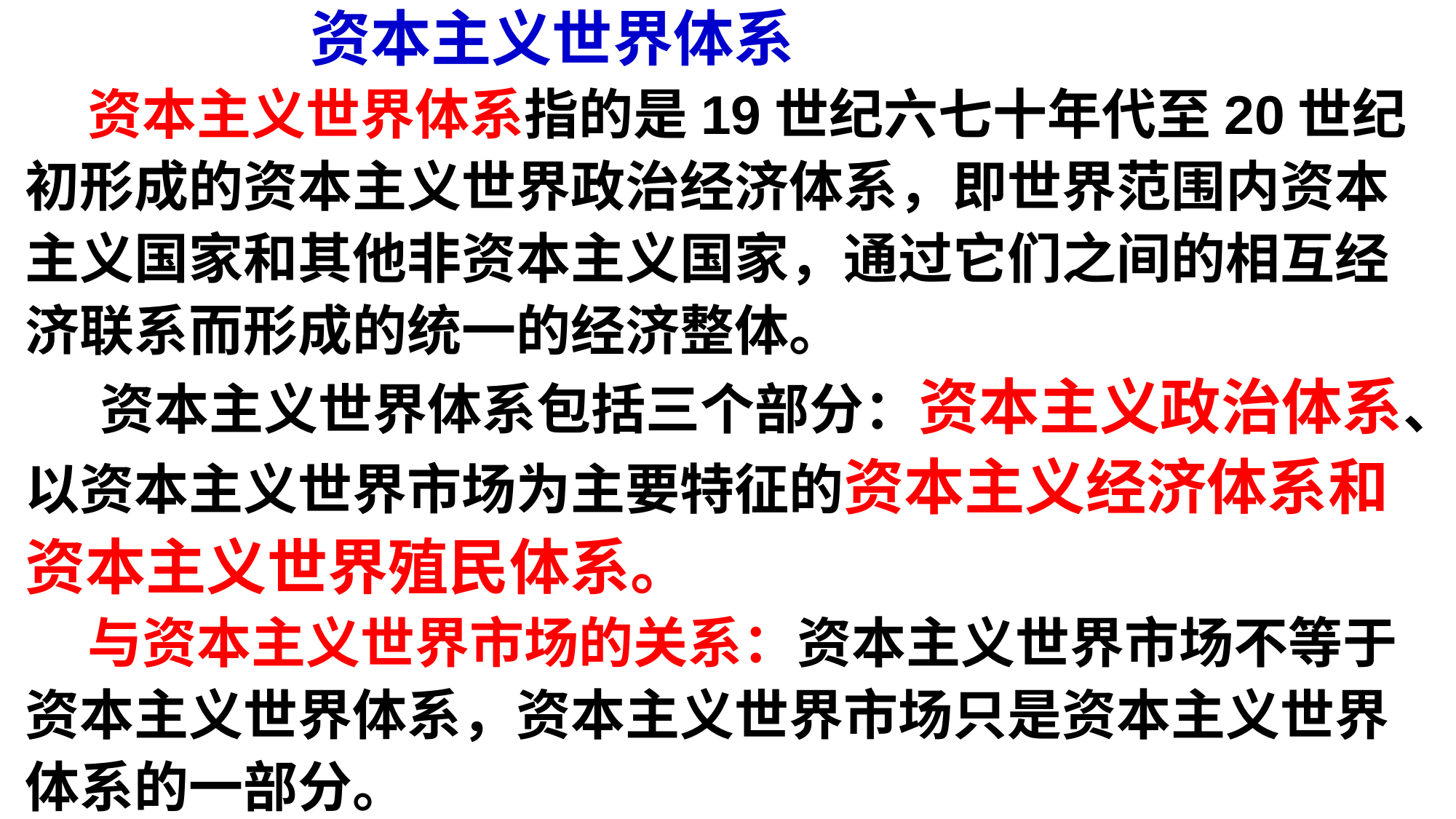

资本主义世界体系
    资本主义世界体系指的是19世纪六七十年代至20世纪初形成的资本主义世界政治经济体系，即世界范围内资本主义国家和其他非资本主义国家，通过它们之间的相互经济联系而形成的统一的经济整体。
     资本主义世界体系包括三个部分：资本主义政治体系、以资本主义世界市场为主要特征的资本主义经济体系和资本主义世界殖民体系。
    与资本主义世界市场的关系：资本主义世界市场不等于资本主义世界体系，资本主义世界市场只是资本主义世界体系的一部分。